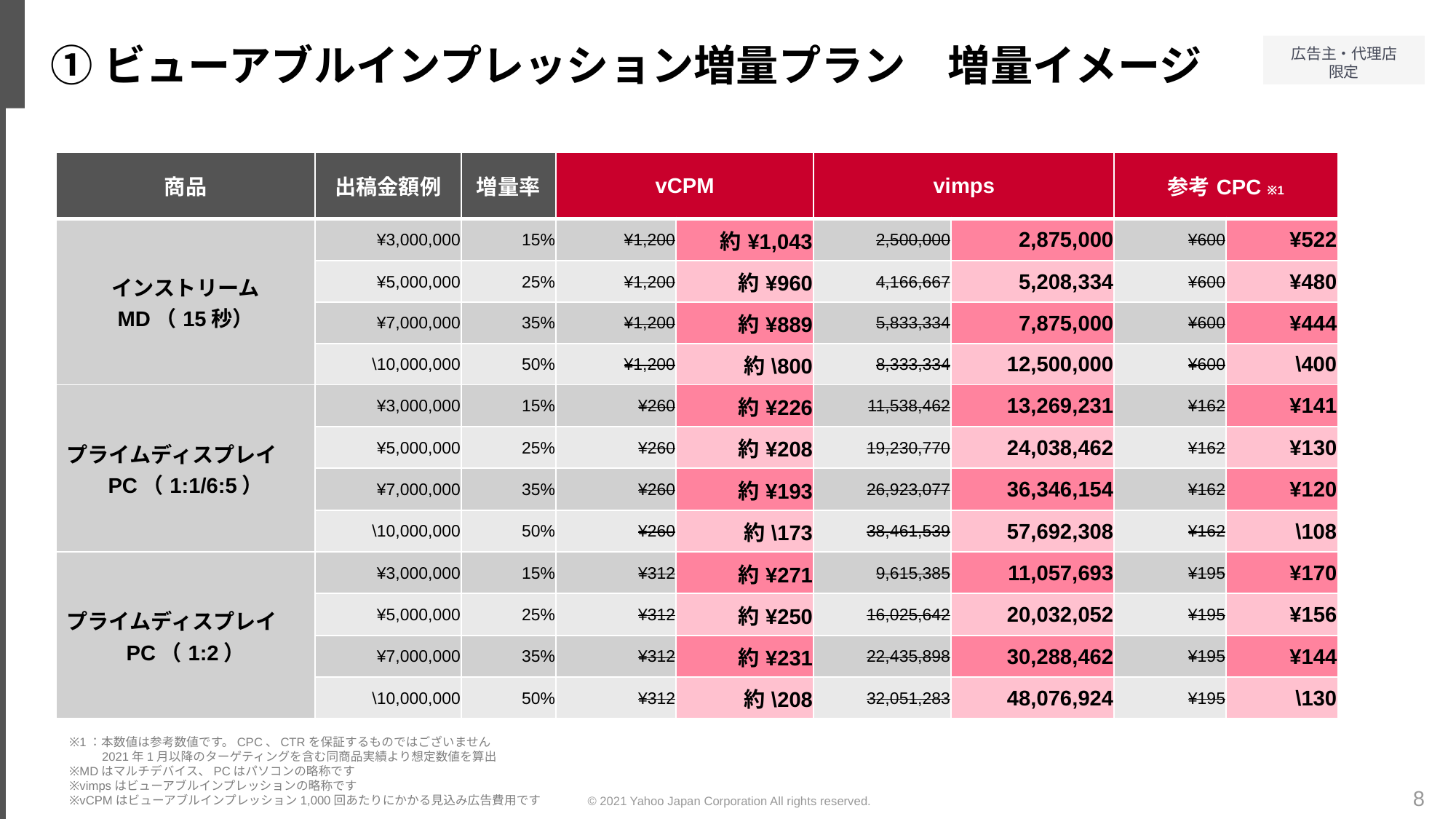

①ビューアブルインプレッション増量プラン　増量イメージ
| 商品 | 出稿金額例 | 増量率 | vCPM |  | vimps |  | 参考CPC ※1 |  |
| --- | --- | --- | --- | --- | --- | --- | --- | --- |
| インストリーム MD（15秒） | ¥3,000,000 | 15% | ¥1,200 | 約¥1,043 | 2,500,000 | 2,875,000 | ¥600 | ¥522 |
|  | ¥5,000,000 | 25% | ¥1,200 | 約¥960 | 4,166,667 | 5,208,334 | ¥600 | ¥480 |
|  | ¥7,000,000 | 35% | ¥1,200 | 約¥889 | 5,833,334 | 7,875,000 | ¥600 | ¥444 |
|  | \10,000,000 | 50% | ¥1,200 | 約\800 | 8,333,334 | 12,500,000 | ¥600 | \400 |
| プライムディスプレイ　PC（1:1/6:5） | ¥3,000,000 | 15% | ¥260 | 約¥226 | 11,538,462 | 13,269,231 | ¥162 | ¥141 |
|  | ¥5,000,000 | 25% | ¥260 | 約¥208 | 19,230,770 | 24,038,462 | ¥162 | ¥130 |
|  | ¥7,000,000 | 35% | ¥260 | 約¥193 | 26,923,077 | 36,346,154 | ¥162 | ¥120 |
|  | \10,000,000 | 50% | ¥260 | 約\173 | 38,461,539 | 57,692,308 | ¥162 | \108 |
| プライムディスプレイ　PC（1:2） | ¥3,000,000 | 15% | ¥312 | 約¥271 | 9,615,385 | 11,057,693 | ¥195 | ¥170 |
|  | ¥5,000,000 | 25% | ¥312 | 約¥250 | 16,025,642 | 20,032,052 | ¥195 | ¥156 |
|  | ¥7,000,000 | 35% | ¥312 | 約¥231 | 22,435,898 | 30,288,462 | ¥195 | ¥144 |
|  | \10,000,000 | 50% | ¥312 | 約\208 | 32,051,283 | 48,076,924 | ¥195 | \130 |
※1：本数値は参考数値です。CPC、CTRを保証するものではございません
　　  2021年1月以降のターゲティングを含む同商品実績より想定数値を算出
※MDはマルチデバイス、PCはパソコンの略称です
※vimpsはビューアブルインプレッションの略称です
※vCPMはビューアブルインプレッション1,000回あたりにかかる見込み広告費用です
8